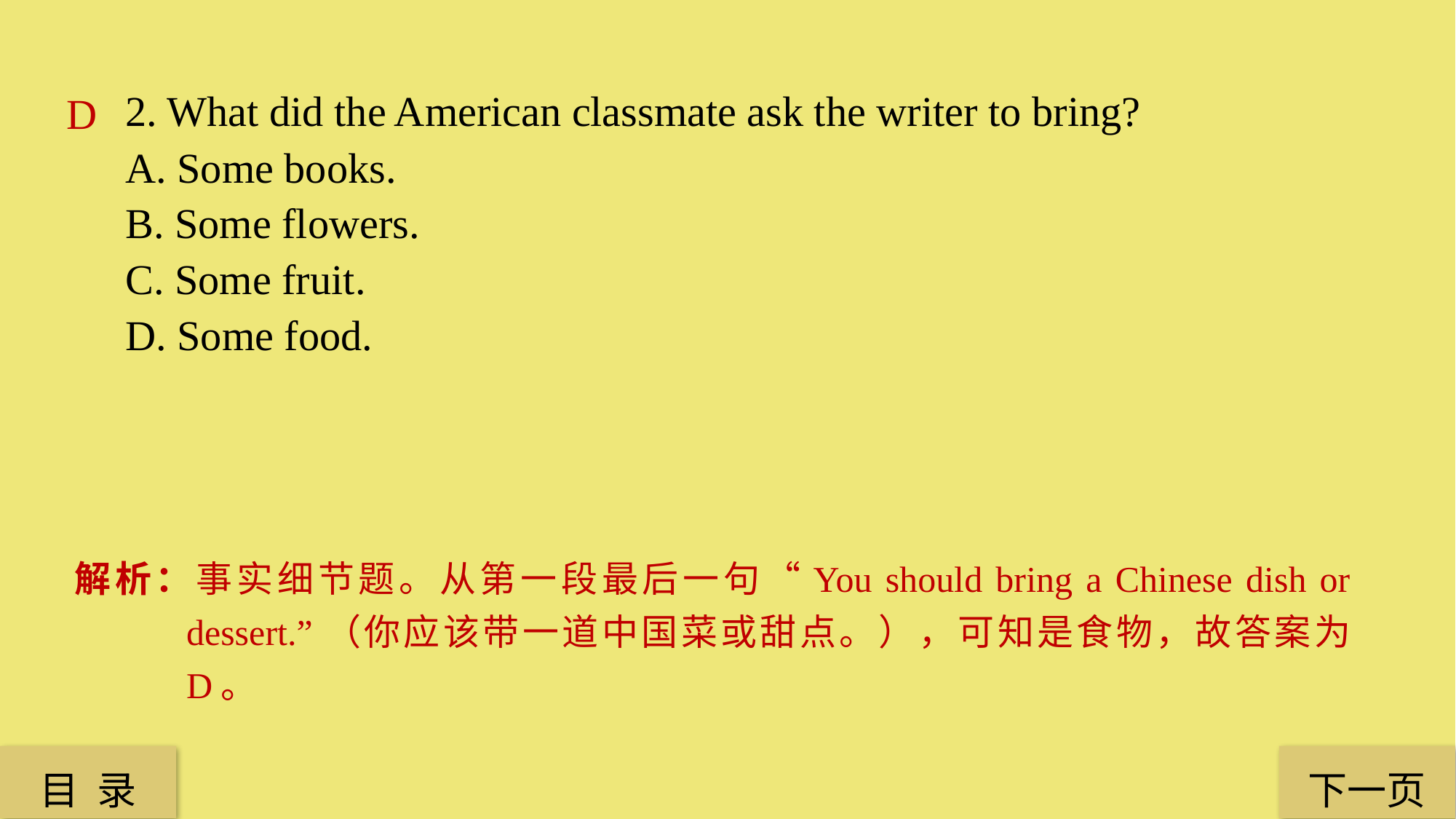

2. What did the American classmate ask the writer to bring?
A. Some books.
B. Some flowers.
C. Some fruit.
D. Some food.
D
解析：事实细节题。从第一段最后一句“You should bring a Chinese dish or dessert.”（你应该带一道中国菜或甜点。），可知是食物，故答案为 D。